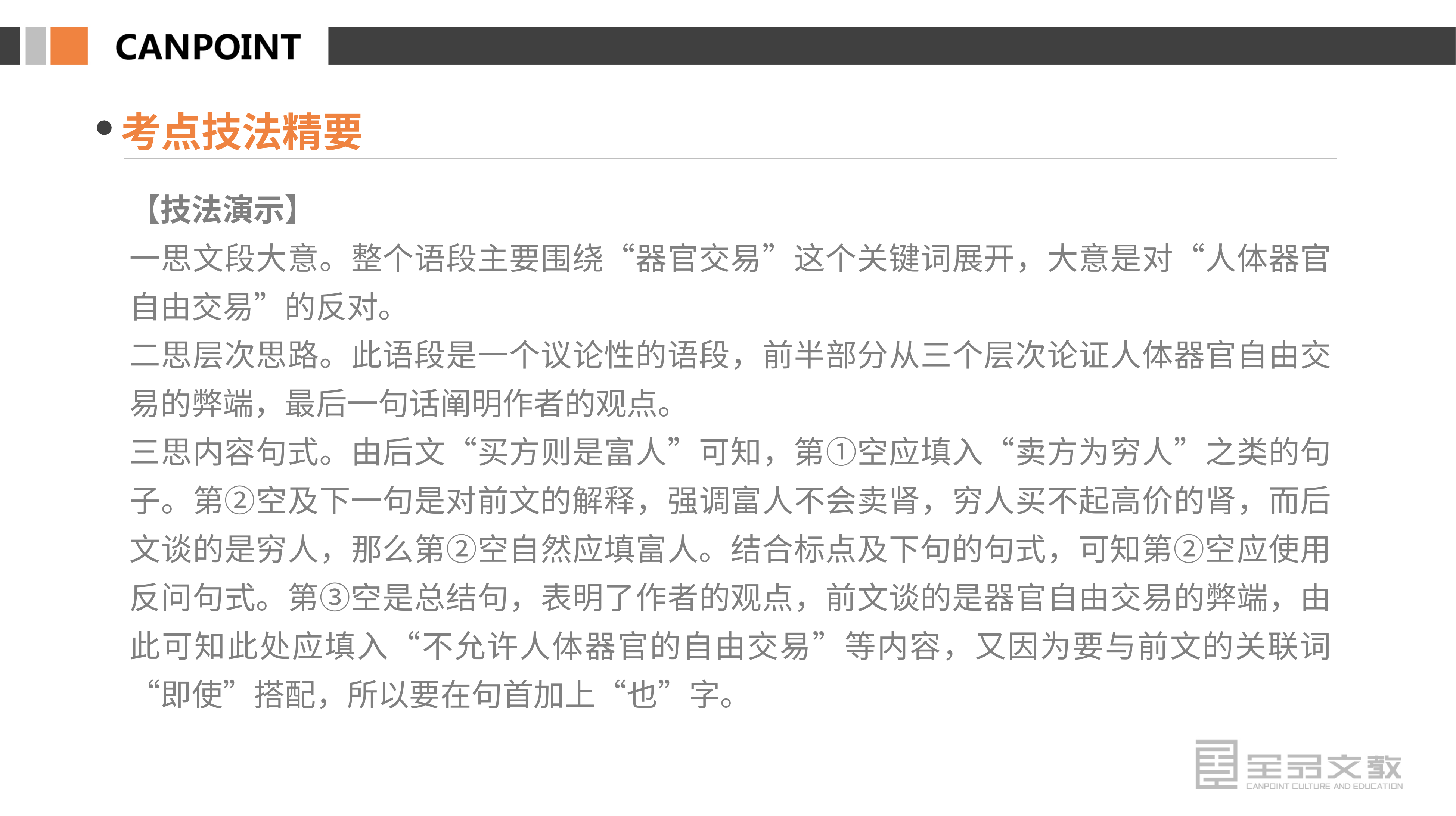

考点技法精要

【技法演示】
一思文段大意。整个语段主要围绕“器官交易”这个关键词展开，大意是对“人体器官自由交易”的反对。
二思层次思路。此语段是一个议论性的语段，前半部分从三个层次论证人体器官自由交易的弊端，最后一句话阐明作者的观点。
三思内容句式。由后文“买方则是富人”可知，第①空应填入“卖方为穷人”之类的句子。第②空及下一句是对前文的解释，强调富人不会卖肾，穷人买不起高价的肾，而后文谈的是穷人，那么第②空自然应填富人。结合标点及下句的句式，可知第②空应使用反问句式。第③空是总结句，表明了作者的观点，前文谈的是器官自由交易的弊端，由此可知此处应填入“不允许人体器官的自由交易”等内容，又因为要与前文的关联词“即使”搭配，所以要在句首加上“也”字。